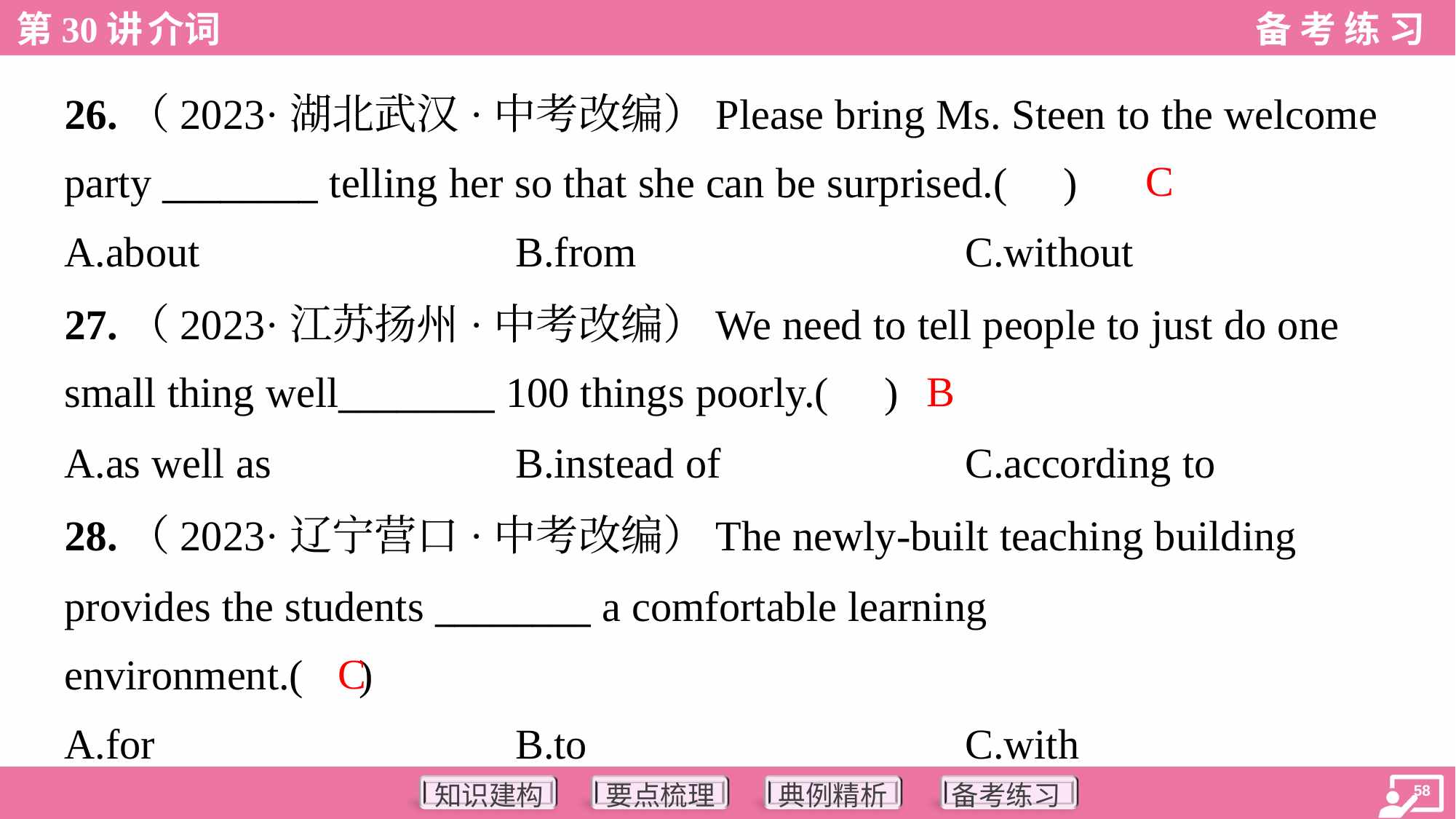

26.（2023·湖北武汉·中考改编）Please bring Ms. Steen to the welcome
party ________ telling her so that she can be surprised.(     )
C
A.about	B.from	C.without
27.（2023·江苏扬州·中考改编）We need to tell people to just do one
small thing well________ 100 things poorly.(     )
B
A.as well as	B.instead of	C.according to
28.（2023·辽宁营口·中考改编）The newly-built teaching building
provides the students ________ a comfortable learning
environment.(     )
C
A.for	B.to	C.with